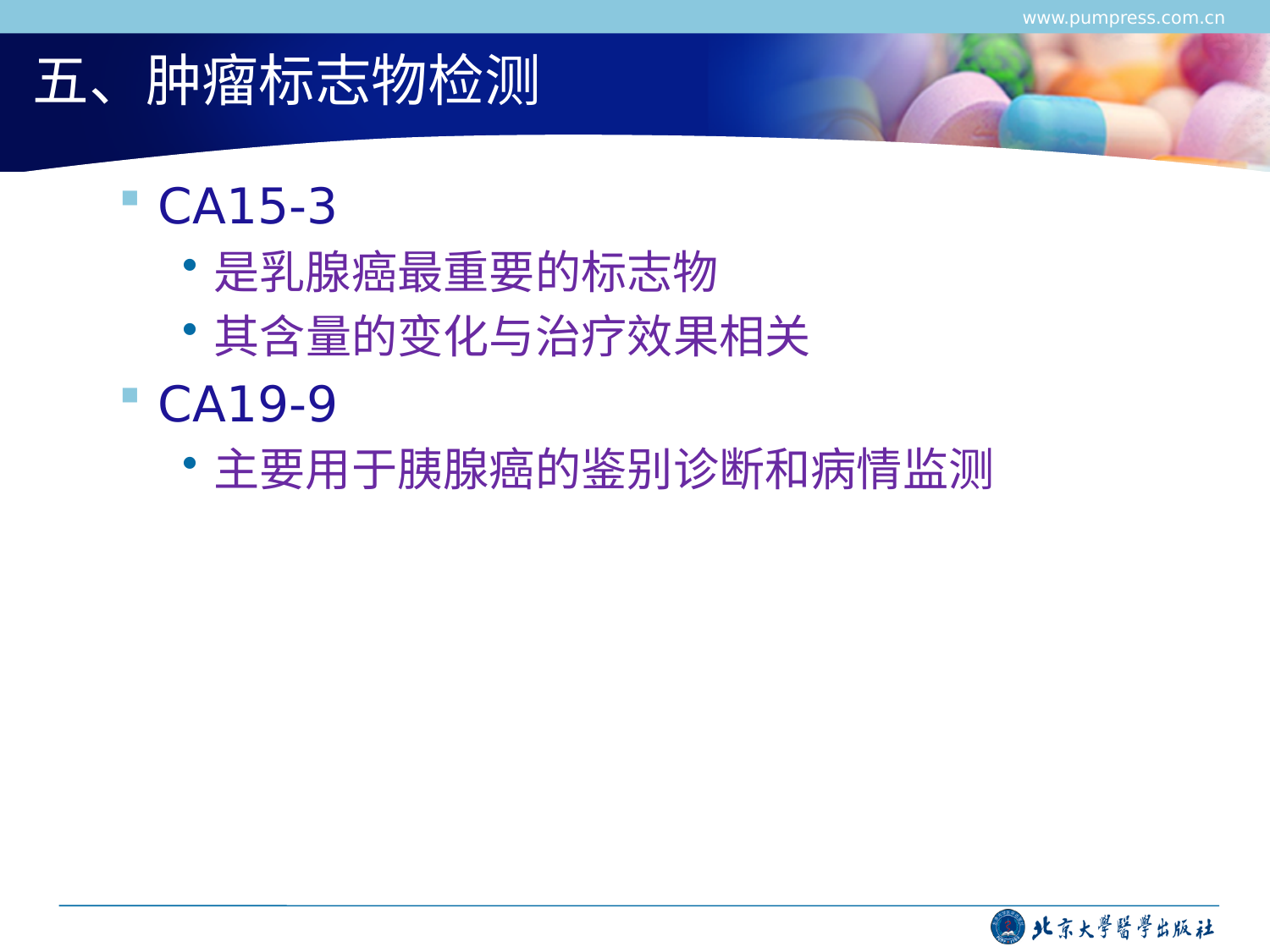

www.pumpress.com.cn
# 五、肿瘤标志物检测
CA15-3
是乳腺癌最重要的标志物
其含量的变化与治疗效果相关
CA19-9
主要用于胰腺癌的鉴别诊断和病情监测